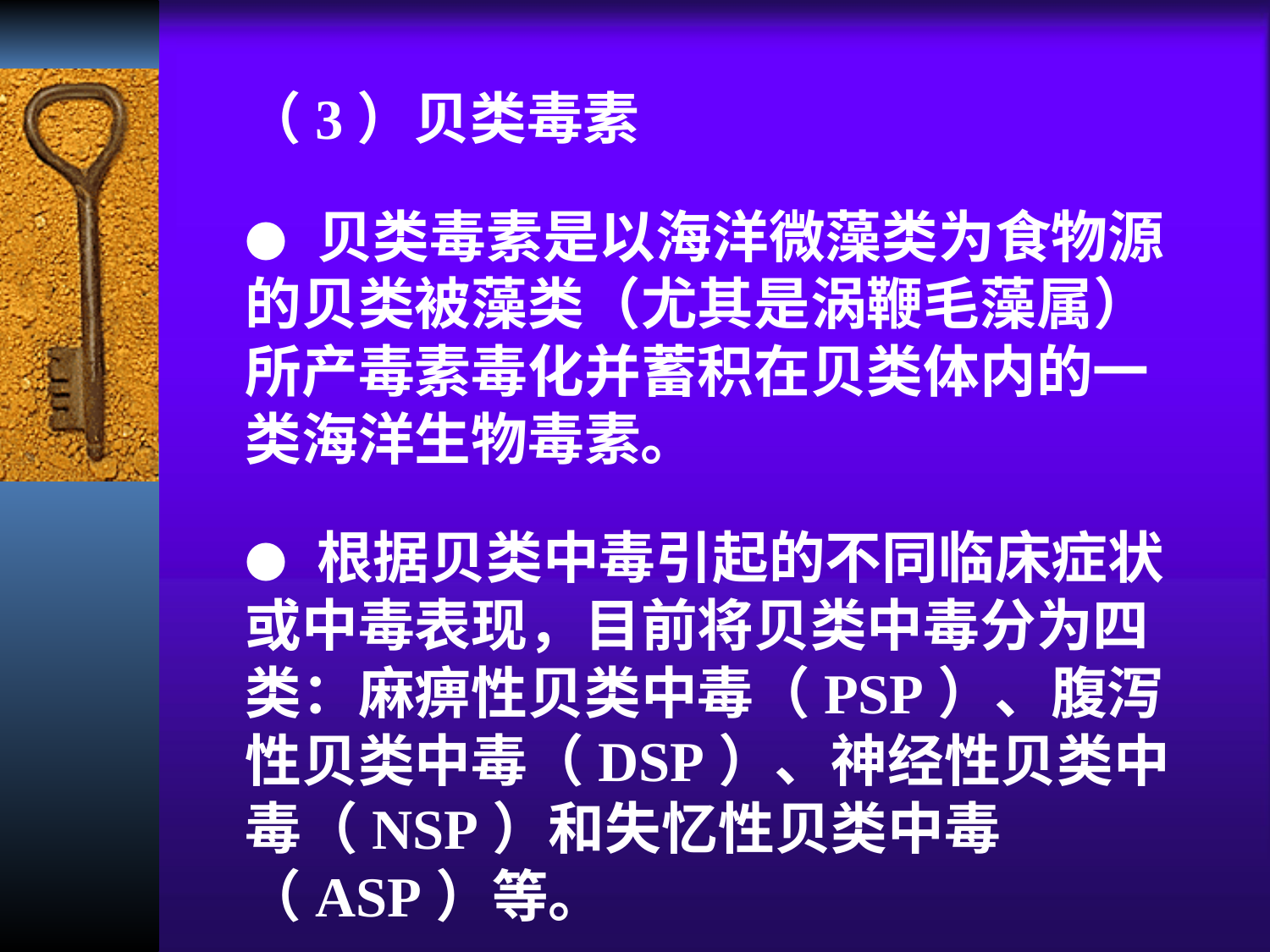

（3）贝类毒素

●  贝类毒素是以海洋微藻类为食物源的贝类被藻类（尤其是涡鞭毛藻属）所产毒素毒化并蓄积在贝类体内的一类海洋生物毒素。

●  根据贝类中毒引起的不同临床症状或中毒表现，目前将贝类中毒分为四类：麻痹性贝类中毒（PSP）、腹泻性贝类中毒（DSP）、神经性贝类中毒（NSP）和失忆性贝类中毒（ASP）等。